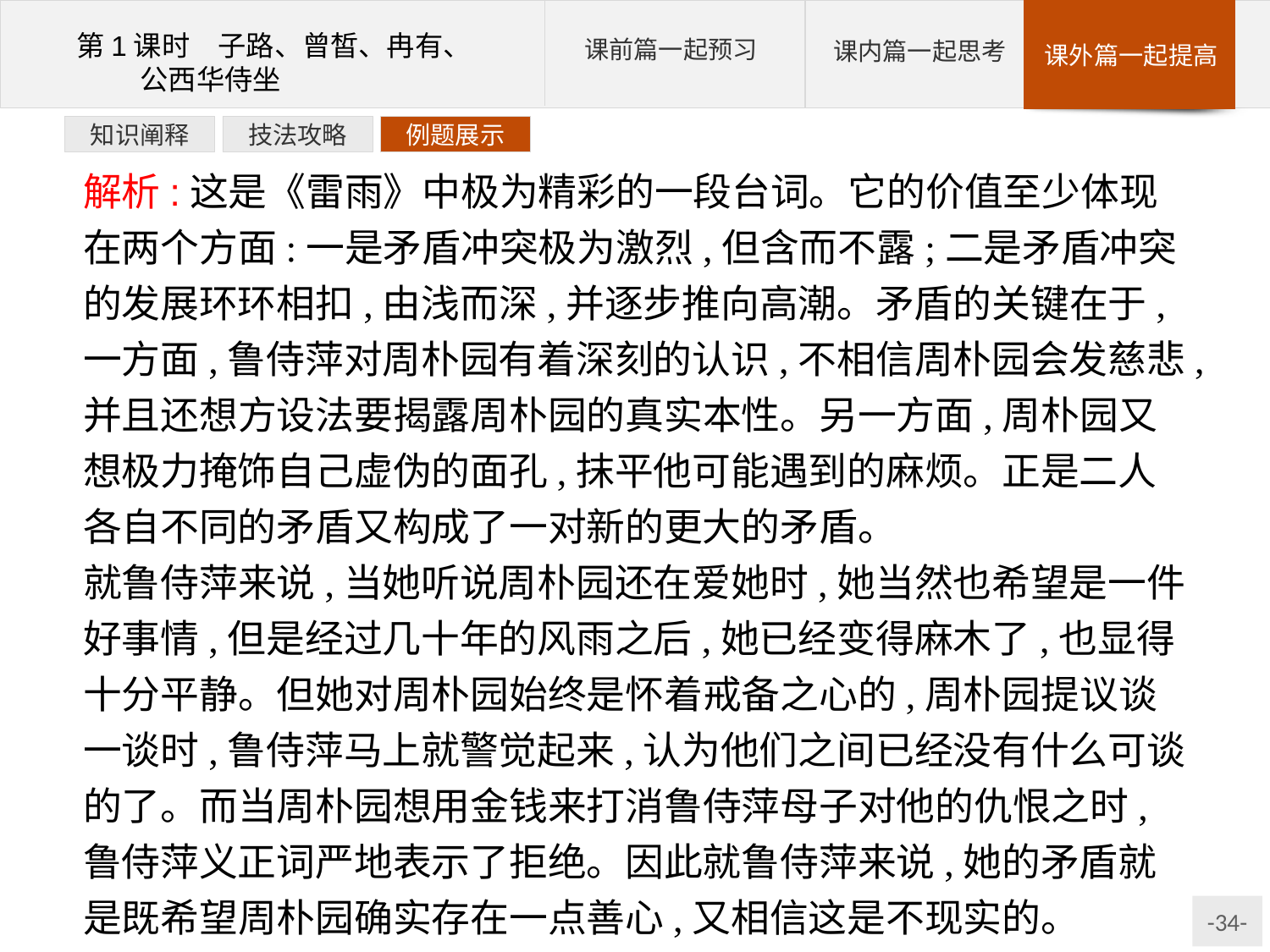

例题展示
技法攻略
知识阐释
解析:这是《雷雨》中极为精彩的一段台词。它的价值至少体现在两个方面:一是矛盾冲突极为激烈,但含而不露;二是矛盾冲突的发展环环相扣,由浅而深,并逐步推向高潮。矛盾的关键在于,一方面,鲁侍萍对周朴园有着深刻的认识,不相信周朴园会发慈悲,并且还想方设法要揭露周朴园的真实本性。另一方面,周朴园又想极力掩饰自己虚伪的面孔,抹平他可能遇到的麻烦。正是二人各自不同的矛盾又构成了一对新的更大的矛盾。
就鲁侍萍来说,当她听说周朴园还在爱她时,她当然也希望是一件好事情,但是经过几十年的风雨之后,她已经变得麻木了,也显得十分平静。但她对周朴园始终是怀着戒备之心的,周朴园提议谈一谈时,鲁侍萍马上就警觉起来,认为他们之间已经没有什么可谈的了。而当周朴园想用金钱来打消鲁侍萍母子对他的仇恨之时,鲁侍萍义正词严地表示了拒绝。因此就鲁侍萍来说,她的矛盾就是既希望周朴园确实存在一点善心,又相信这是不现实的。